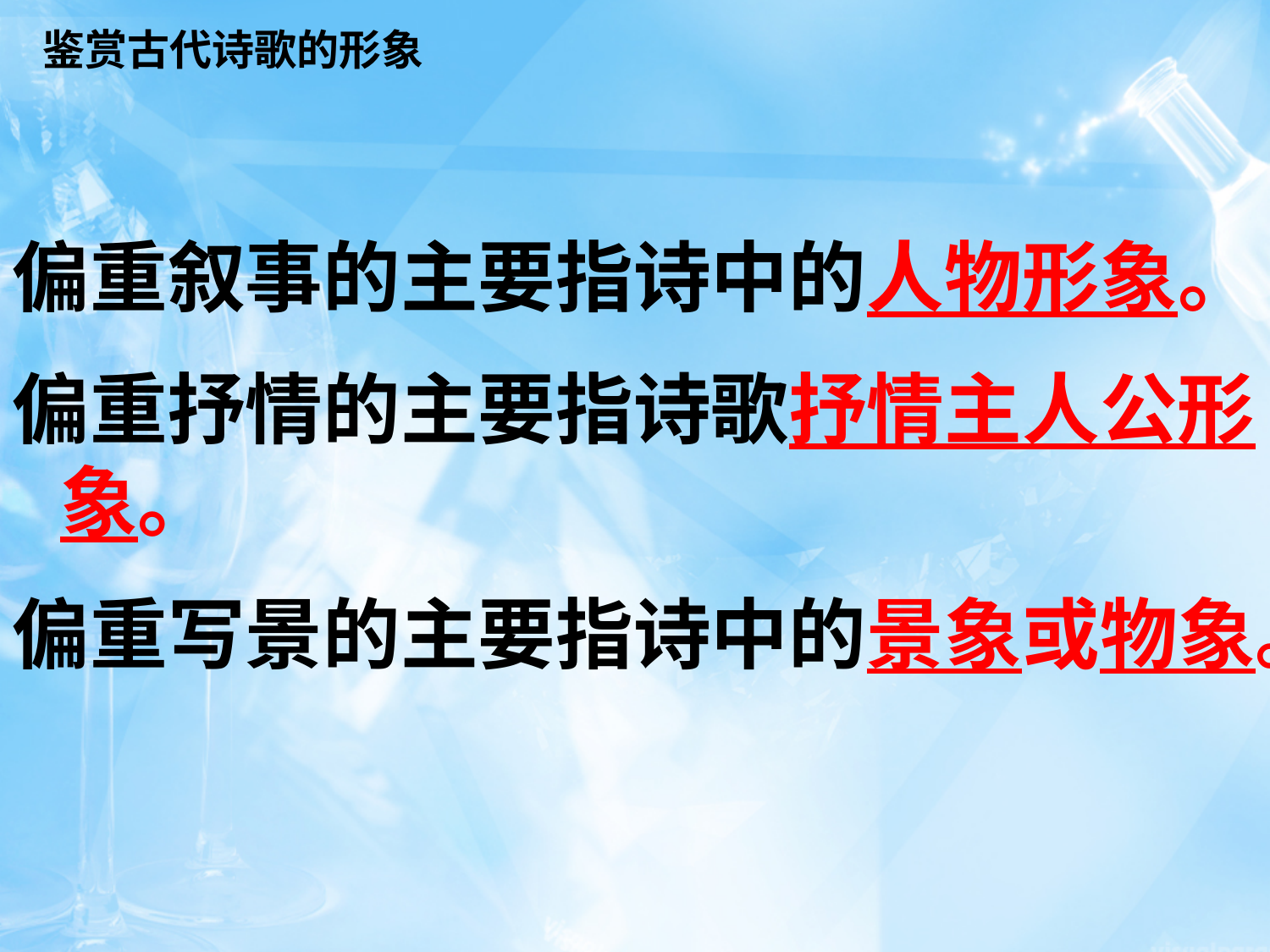

# 鉴赏古代诗歌的形象
偏重叙事的主要指诗中的人物形象。
偏重抒情的主要指诗歌抒情主人公形象。
偏重写景的主要指诗中的景象或物象。